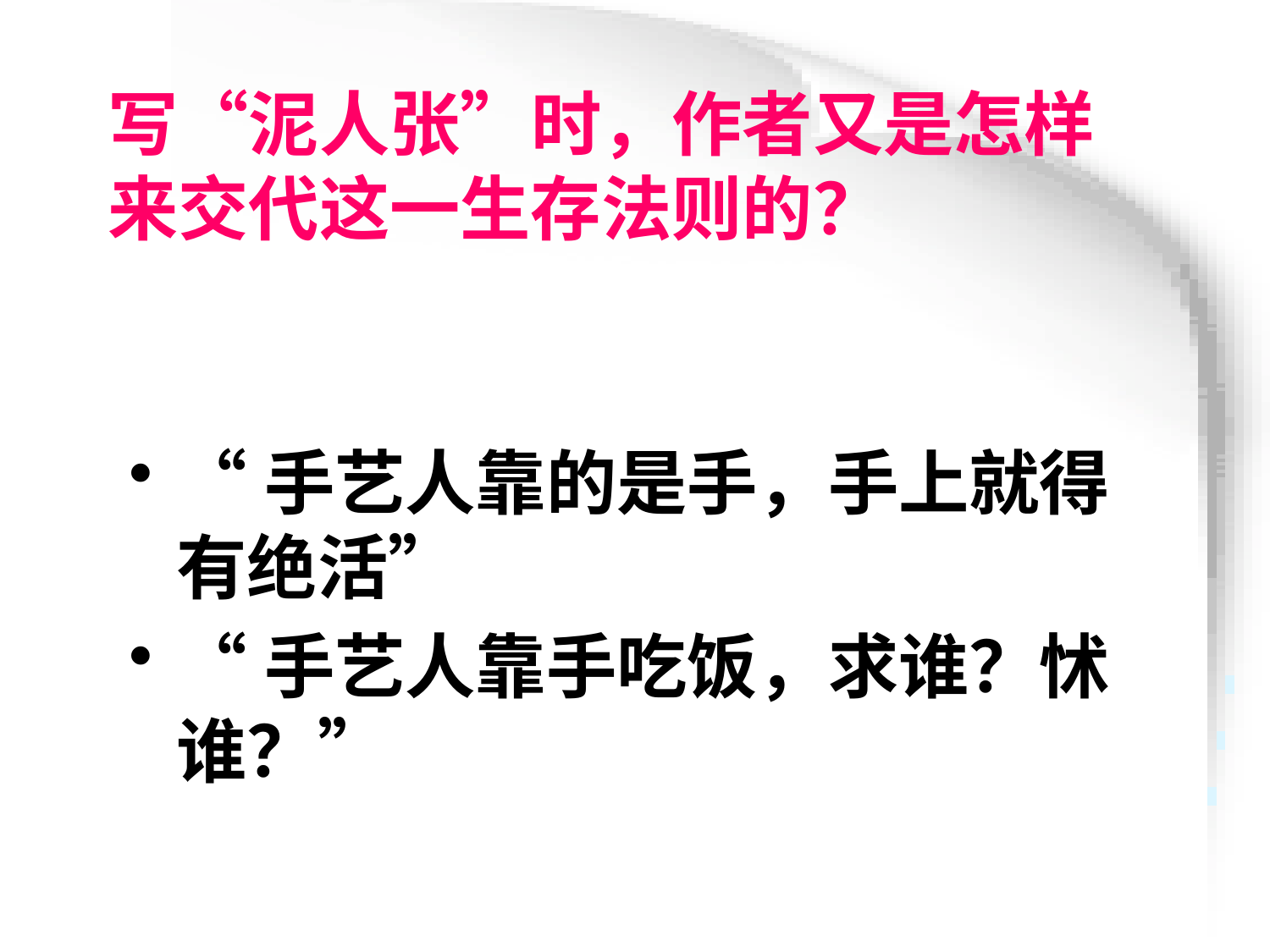

# 写“泥人张”时，作者又是怎样来交代这一生存法则的？
“手艺人靠的是手，手上就得有绝活”
“手艺人靠手吃饭，求谁？怵谁？”